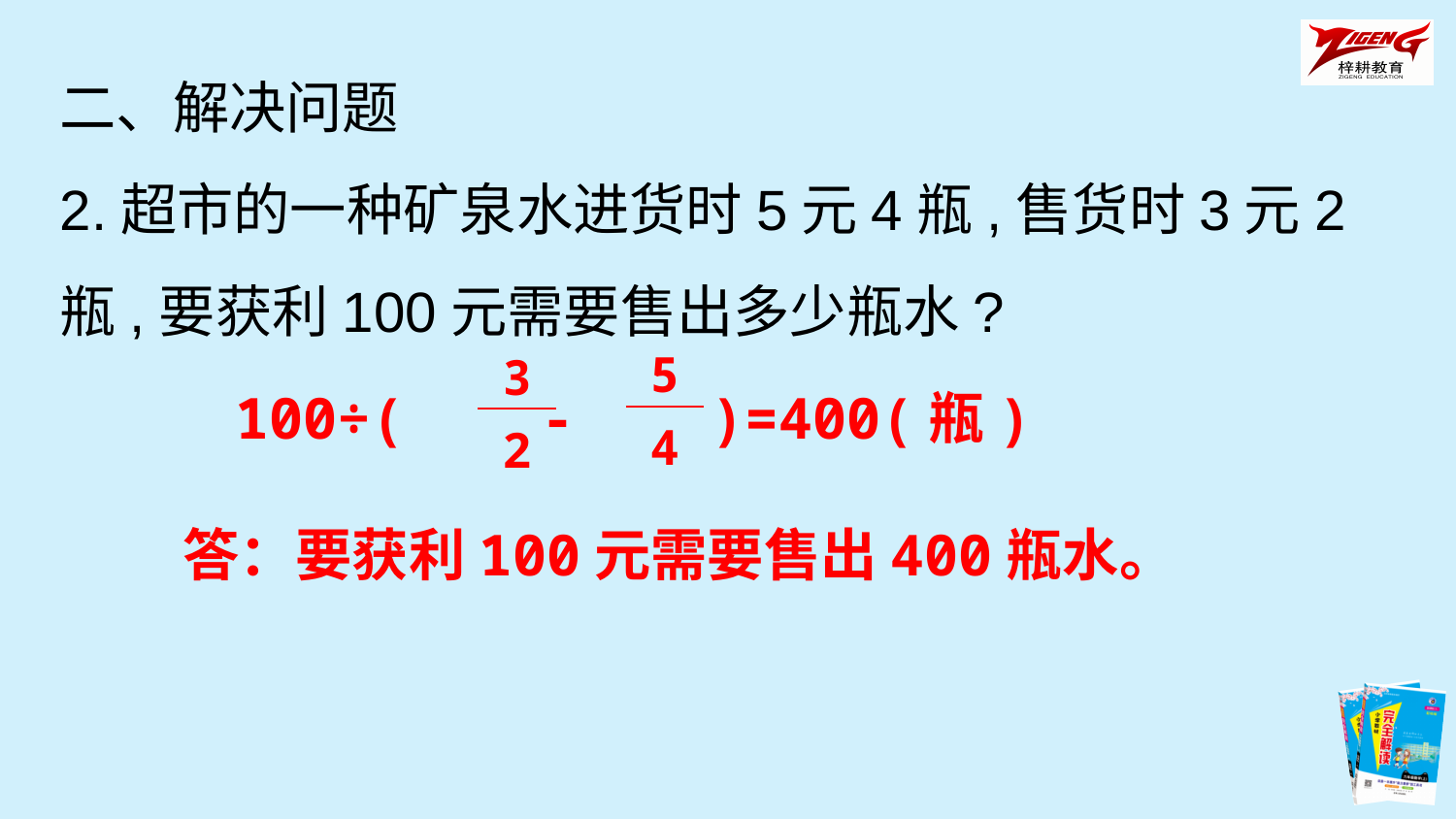

二、解决问题
2.超市的一种矿泉水进货时5元4瓶,售货时3元2瓶,要获利100元需要售出多少瓶水?
| 5 |
| --- |
| 4 |
| 3 |
| --- |
| 2 |
100÷(    -    )=400(瓶)
答：要获利100元需要售出400瓶水。